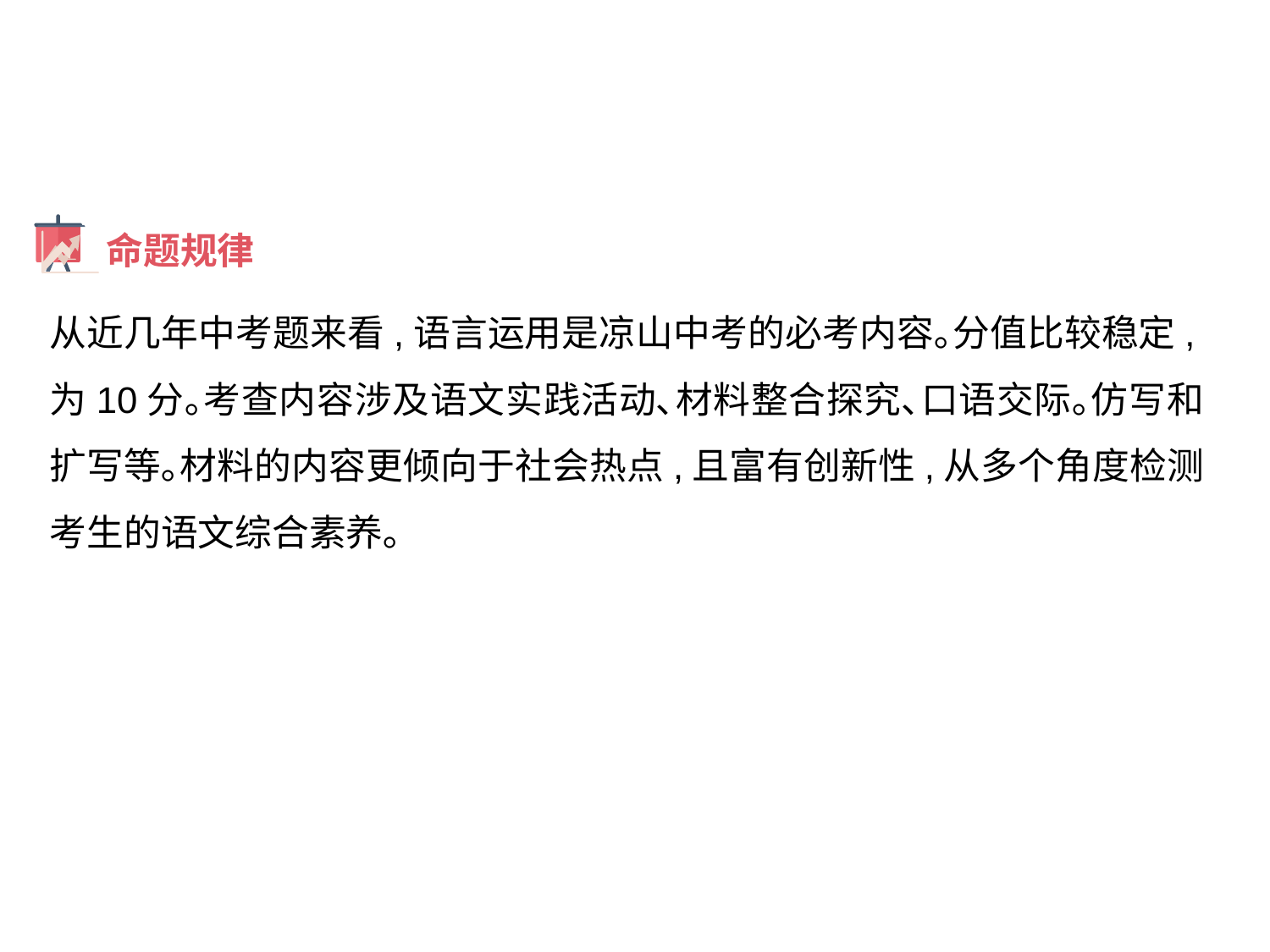

命题规律

从近几年中考题来看,语言运用是凉山中考的必考内容｡分值比较稳定,为10分｡考查内容涉及语文实践活动､材料整合探究､口语交际｡仿写和扩写等｡材料的内容更倾向于社会热点,且富有创新性,从多个角度检测考生的语文综合素养｡